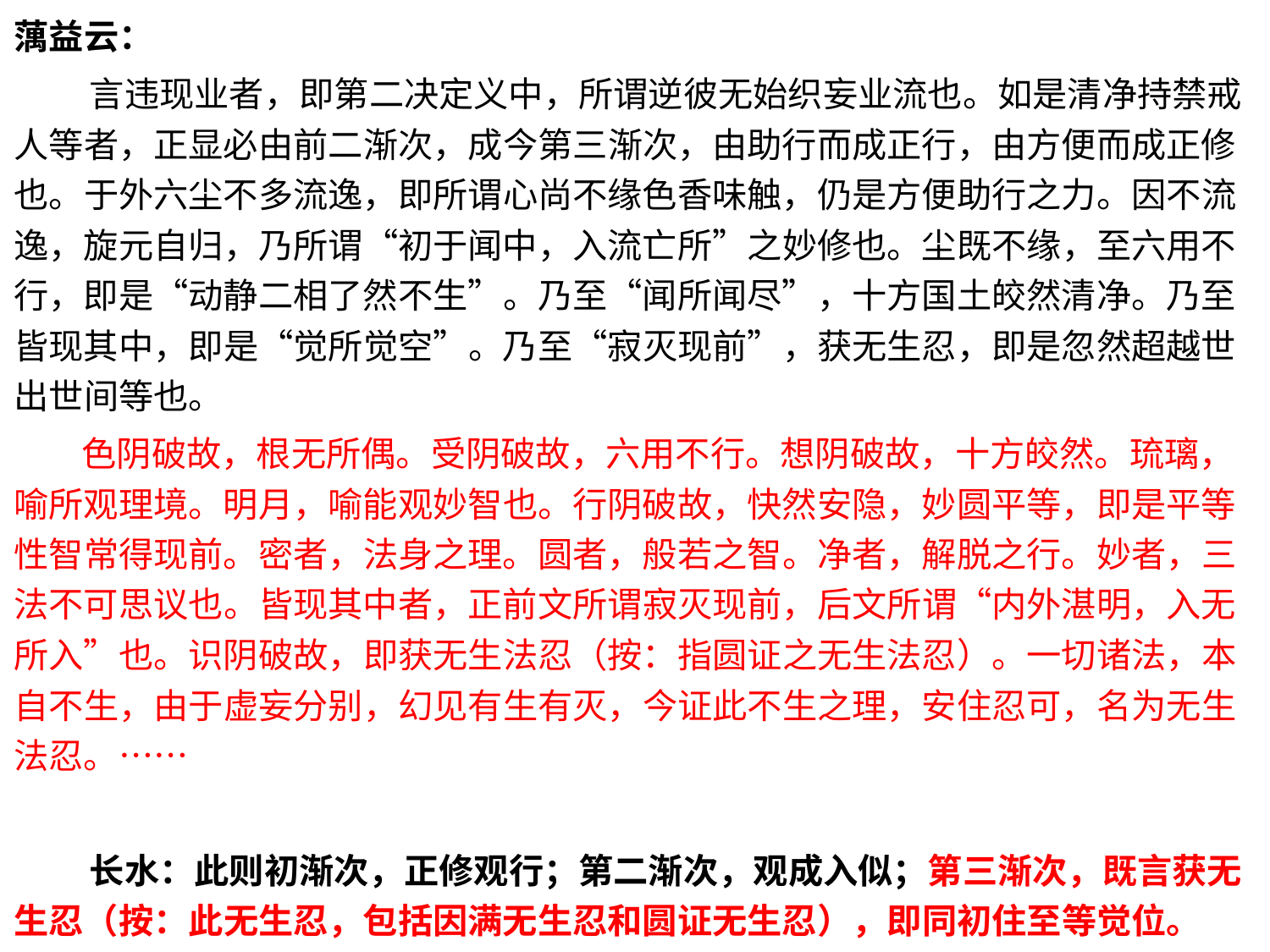

蕅益云：
         言违现业者，即第二决定义中，所谓逆彼无始织妄业流也。如是清净持禁戒人等者，正显必由前二渐次，成今第三渐次，由助行而成正行，由方便而成正修也。于外六尘不多流逸，即所谓心尚不缘色香味触，仍是方便助行之力。因不流逸，旋元自归，乃所谓“初于闻中，入流亡所”之妙修也。尘既不缘，至六用不行，即是“动静二相了然不生”。乃至“闻所闻尽”，十方国土皎然清净。乃至皆现其中，即是“觉所觉空”。乃至“寂灭现前”，获无生忍，即是忽然超越世出世间等也。
        色阴破故，根无所偶。受阴破故，六用不行。想阴破故，十方皎然。琉璃，喻所观理境。明月，喻能观妙智也。行阴破故，快然安隐，妙圆平等，即是平等性智常得现前。密者，法身之理。圆者，般若之智。净者，解脱之行。妙者，三法不可思议也。皆现其中者，正前文所谓寂灭现前，后文所谓“内外湛明，入无所入”也。识阴破故，即获无生法忍（按：指圆证之无生法忍）。一切诸法，本自不生，由于虚妄分别，幻见有生有灭，今证此不生之理，安住忍可，名为无生法忍。……

         长水：此则初渐次，正修观行；第二渐次，观成入似；第三渐次，既言获无生忍（按：此无生忍，包括因满无生忍和圆证无生忍），即同初住至等觉位。